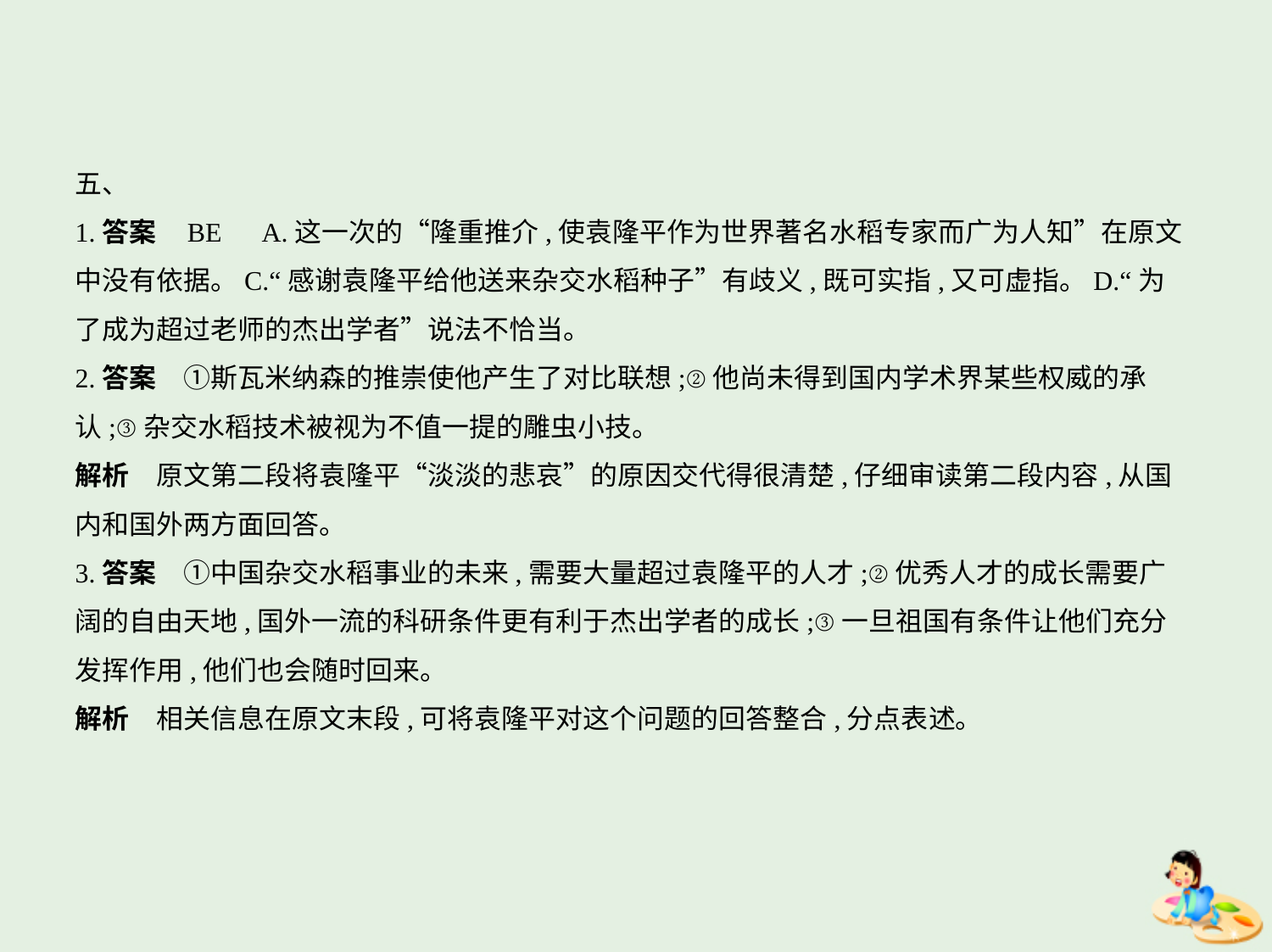

五、
1.答案    BE　A.这一次的“隆重推介,使袁隆平作为世界著名水稻专家而广为人知”在原文
中没有依据。C.“感谢袁隆平给他送来杂交水稻种子”有歧义,既可实指,又可虚指。D.“为
了成为超过老师的杰出学者”说法不恰当。
2.答案　①斯瓦米纳森的推崇使他产生了对比联想;②他尚未得到国内学术界某些权威的承
认;③杂交水稻技术被视为不值一提的雕虫小技。
解析　原文第二段将袁隆平“淡淡的悲哀”的原因交代得很清楚,仔细审读第二段内容,从国
内和国外两方面回答。
3.答案　①中国杂交水稻事业的未来,需要大量超过袁隆平的人才;②优秀人才的成长需要广
阔的自由天地,国外一流的科研条件更有利于杰出学者的成长;③一旦祖国有条件让他们充分
发挥作用,他们也会随时回来。
解析　相关信息在原文末段,可将袁隆平对这个问题的回答整合,分点表述。